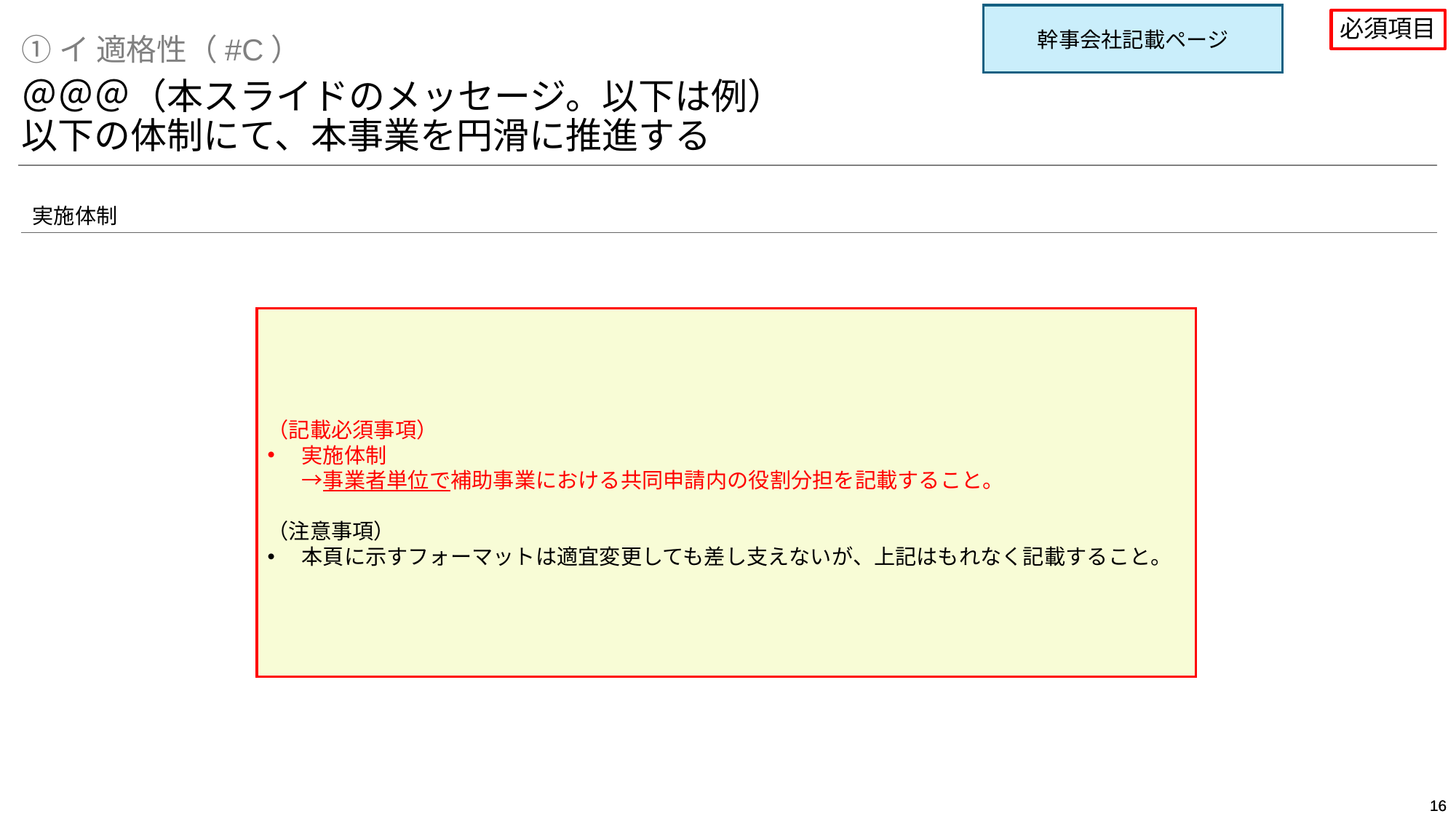

幹事会社記載ページ
必須項目
①イ 適格性（#C）
＠＠＠（本スライドのメッセージ。以下は例）
以下の体制にて、本事業を円滑に推進する
実施体制
（記載必須事項）
実施体制
→事業者単位で補助事業における共同申請内の役割分担を記載すること。

（注意事項）
本頁に示すフォーマットは適宜変更しても差し支えないが、上記はもれなく記載すること。